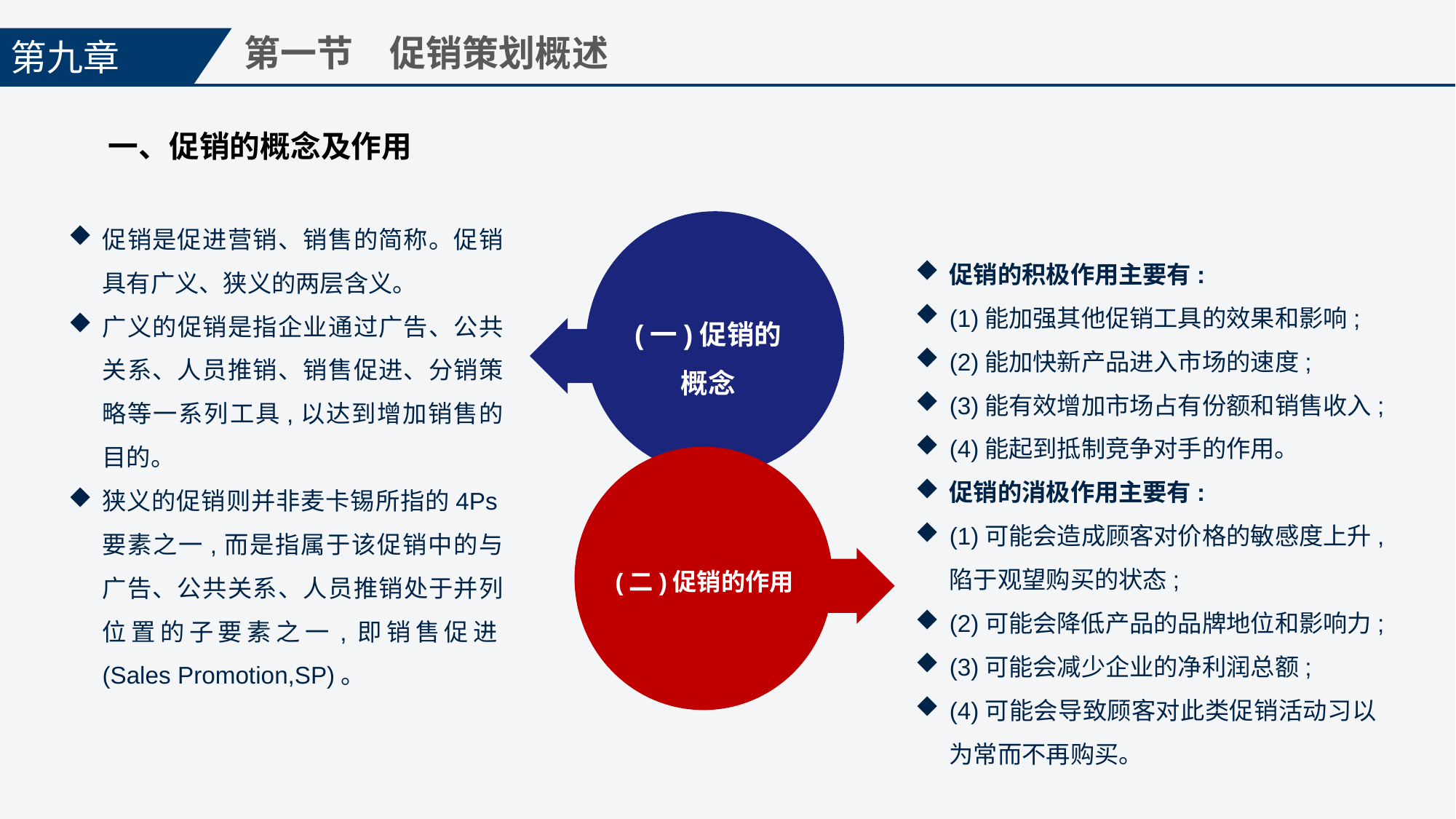

第九章
第一节　促销策划概述
一、促销的概念及作用
促销是促进营销、销售的简称。促销具有广义、狭义的两层含义。
广义的促销是指企业通过广告、公共关系、人员推销、销售促进、分销策略等一系列工具,以达到增加销售的目的。
狭义的促销则并非麦卡锡所指的4Ps要素之一,而是指属于该促销中的与广告、公共关系、人员推销处于并列位置的子要素之一,即销售促进(Sales Promotion,SP)。

促销的积极作用主要有:
(1)能加强其他促销工具的效果和影响;
(2)能加快新产品进入市场的速度;
(3)能有效增加市场占有份额和销售收入;
(4)能起到抵制竞争对手的作用。
促销的消极作用主要有:
(1)可能会造成顾客对价格的敏感度上升,陷于观望购买的状态;
(2)可能会降低产品的品牌地位和影响力;
(3)可能会减少企业的净利润总额;
(4)可能会导致顾客对此类促销活动习以为常而不再购买。
(一)促销的
概念

(二)促销的作用